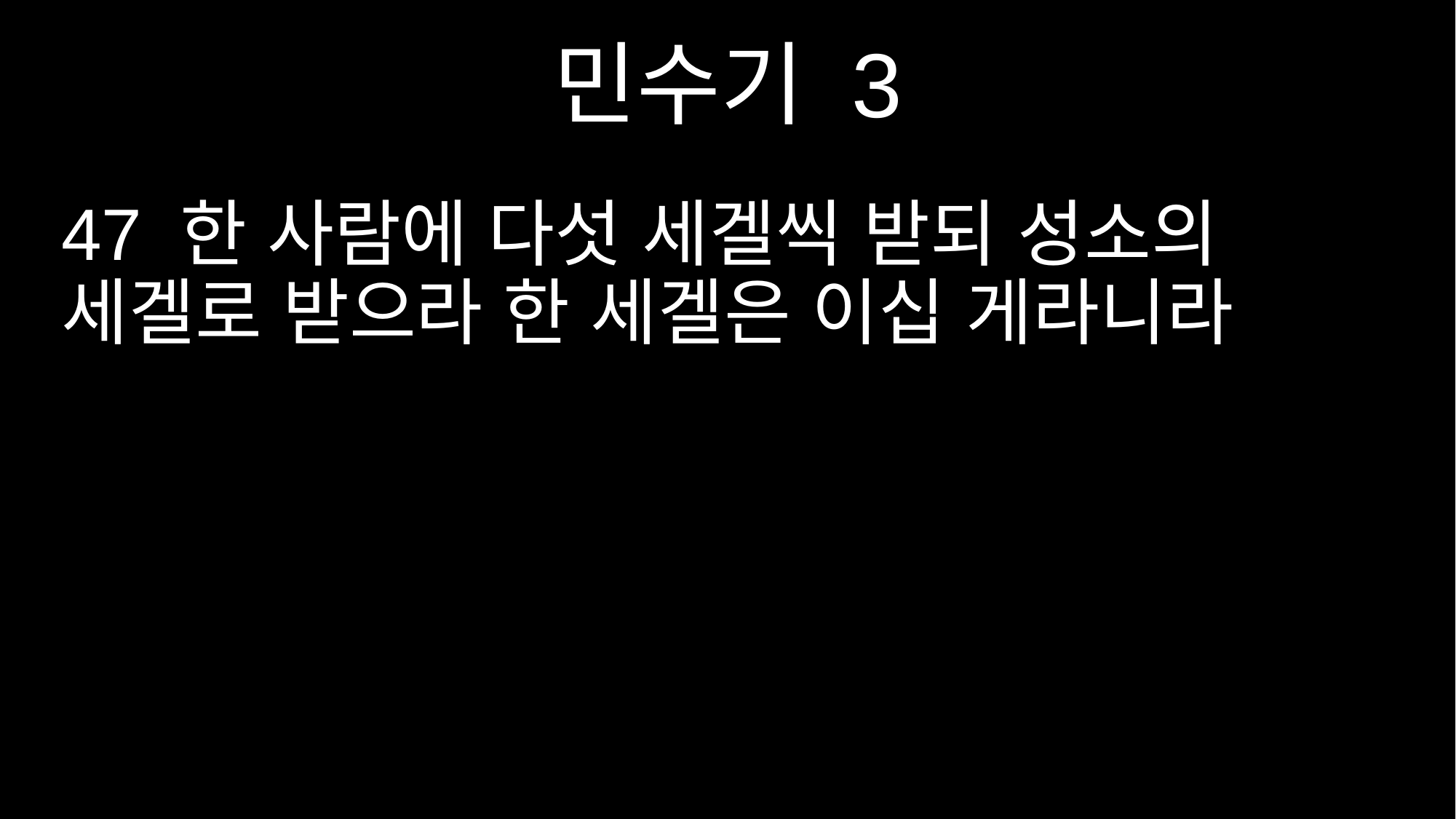

민수기 3
47 한 사람에 다섯 세겔씩 받되 성소의 세겔로 받으라 한 세겔은 이십 게라니라